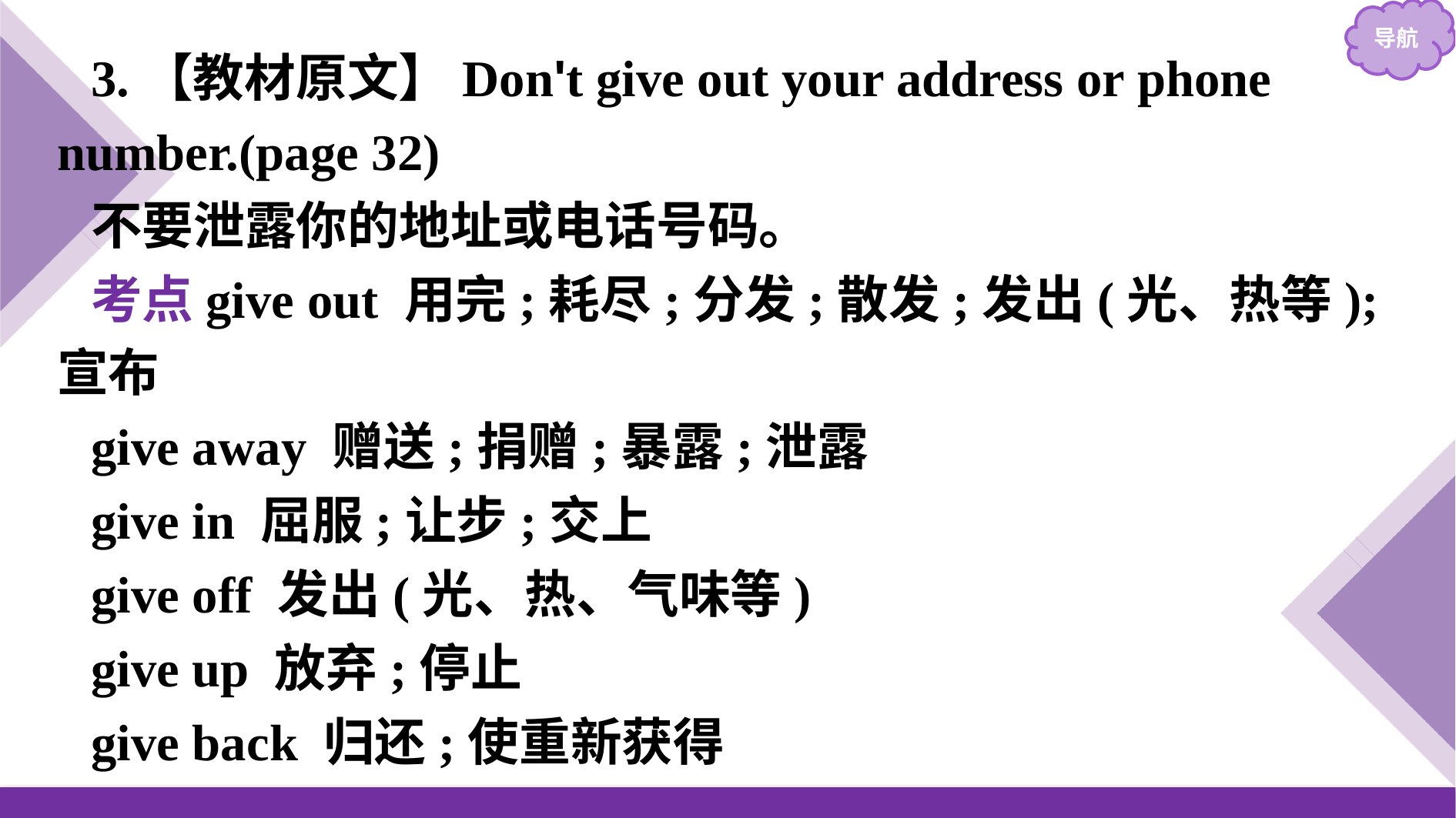

3.【教材原文】Don't give out your address or phone number.(page 32)
不要泄露你的地址或电话号码。
考点give out 用完;耗尽;分发;散发;发出(光、热等);宣布
give away 赠送;捐赠;暴露;泄露
give in 屈服;让步;交上
give off 发出(光、热、气味等)
give up 放弃;停止
give back 归还;使重新获得